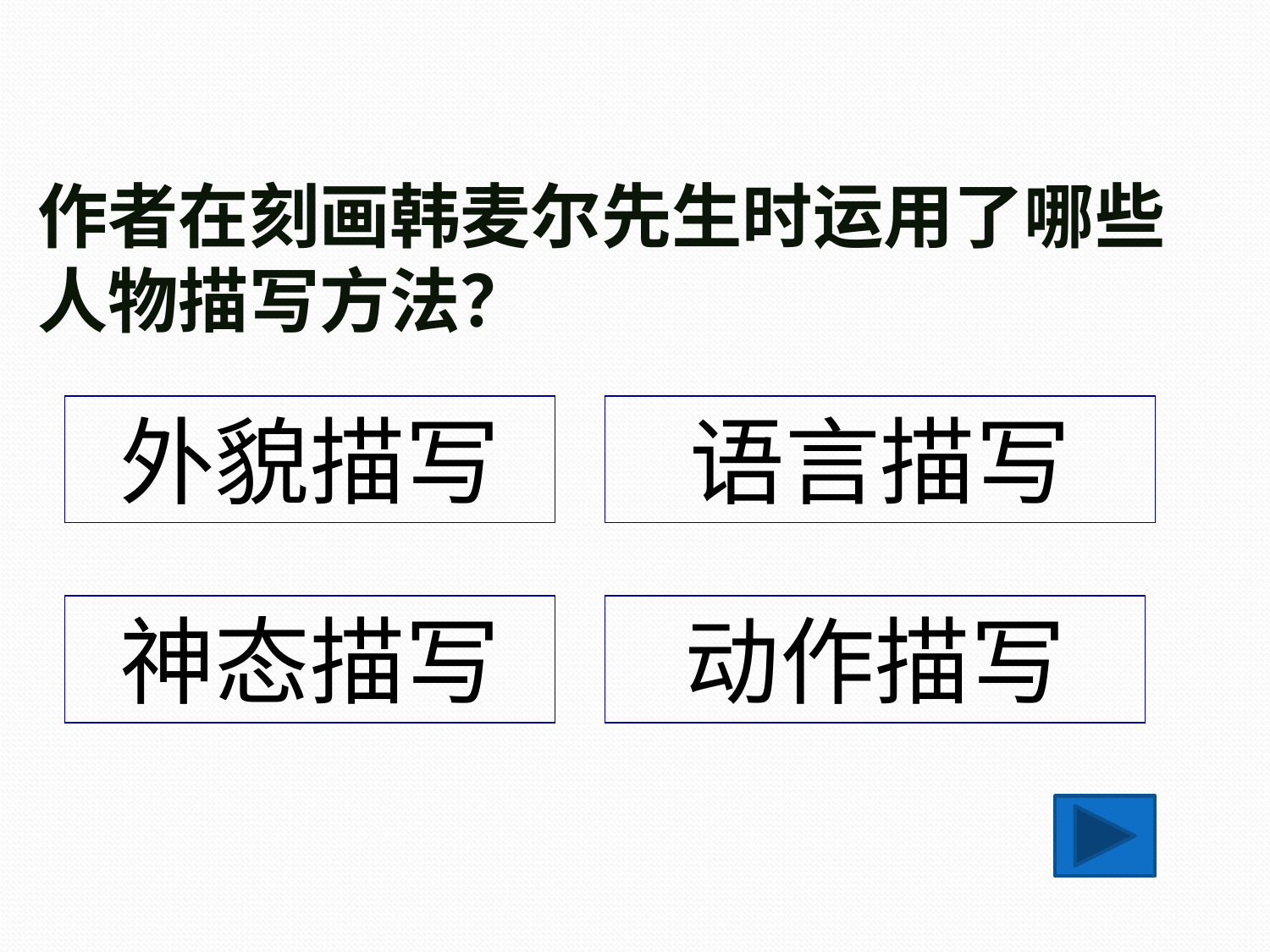

作者在刻画韩麦尔先生时运用了哪些人物描写方法？
外貌描写
语言描写
神态描写
动作描写